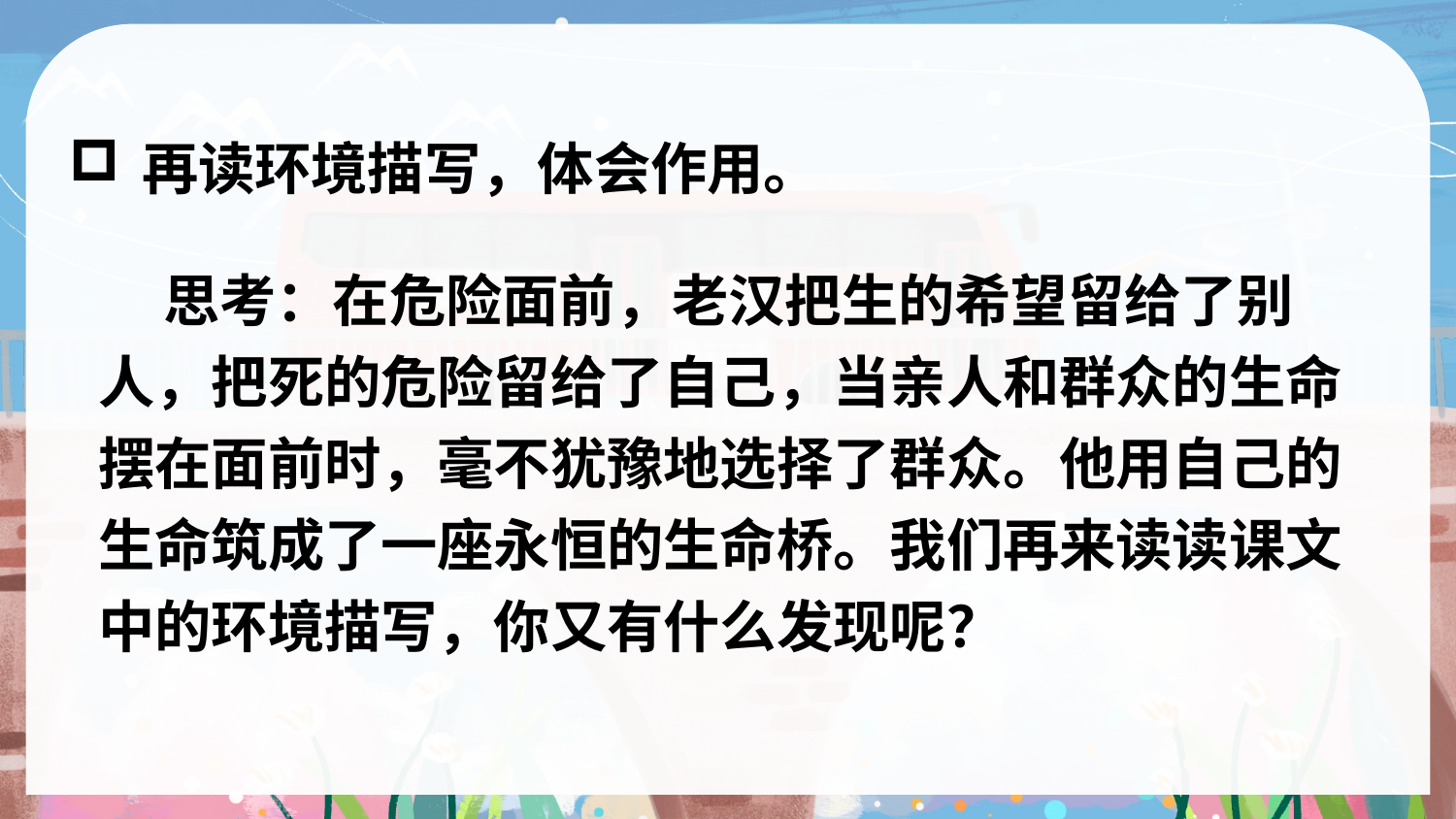

再读环境描写，体会作用。
    思考：在危险面前，老汉把生的希望留给了别人，把死的危险留给了自己，当亲人和群众的生命摆在面前时，毫不犹豫地选择了群众。他用自己的生命筑成了一座永恒的生命桥。我们再来读读课文中的环境描写，你又有什么发现呢？